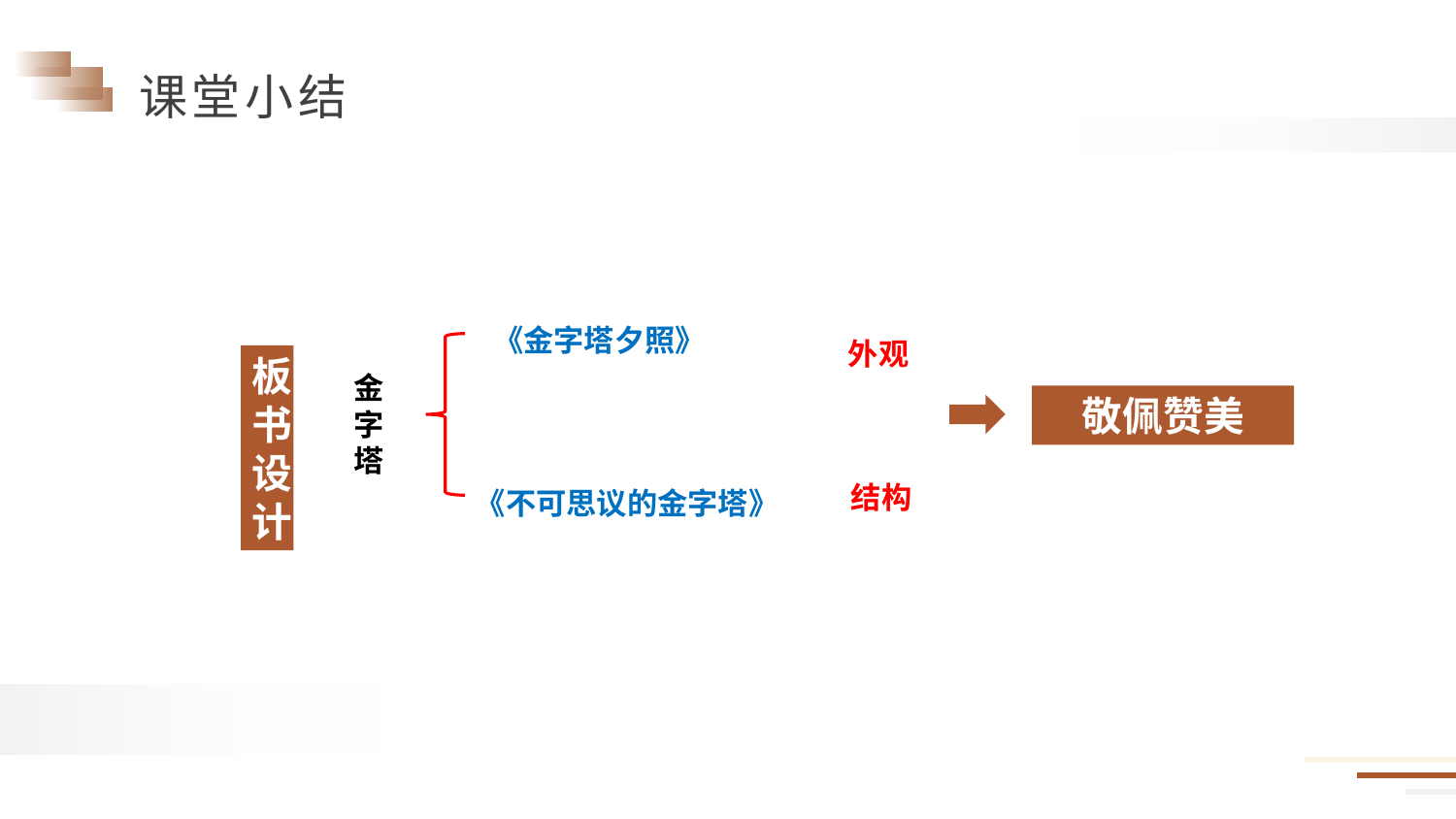

《金字塔夕照》
外观

板
书
设
计
金
字
塔
敬佩赞美

结构
《不可思议的金字塔》